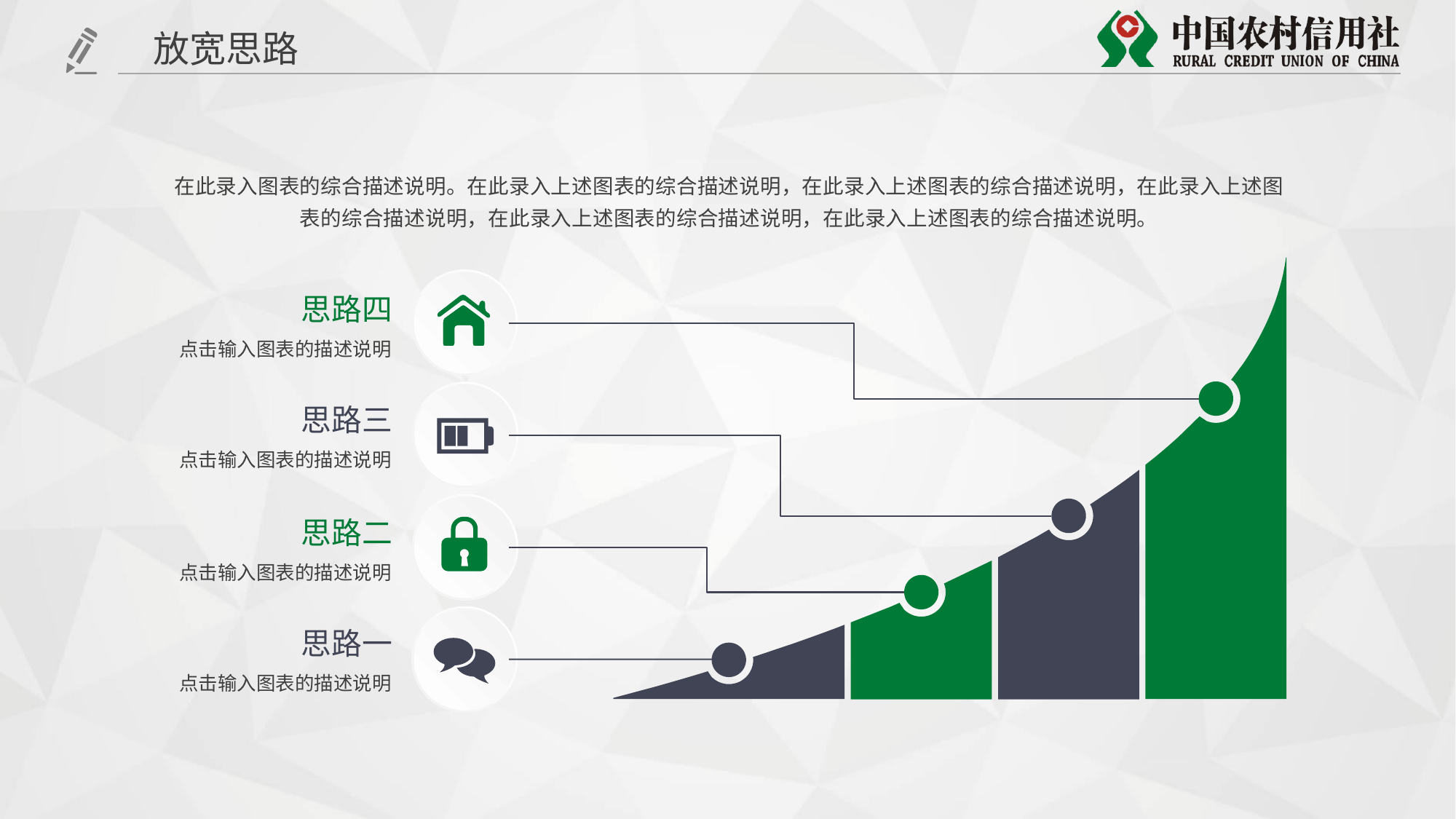

放宽思路

在此录入图表的综合描述说明。在此录入上述图表的综合描述说明，在此录入上述图表的综合描述说明，在此录入上述图表的综合描述说明，在此录入上述图表的综合描述说明，在此录入上述图表的综合描述说明。

思路四
点击输入图表的描述说明

思路三
点击输入图表的描述说明

思路二
点击输入图表的描述说明

思路一

点击输入图表的描述说明